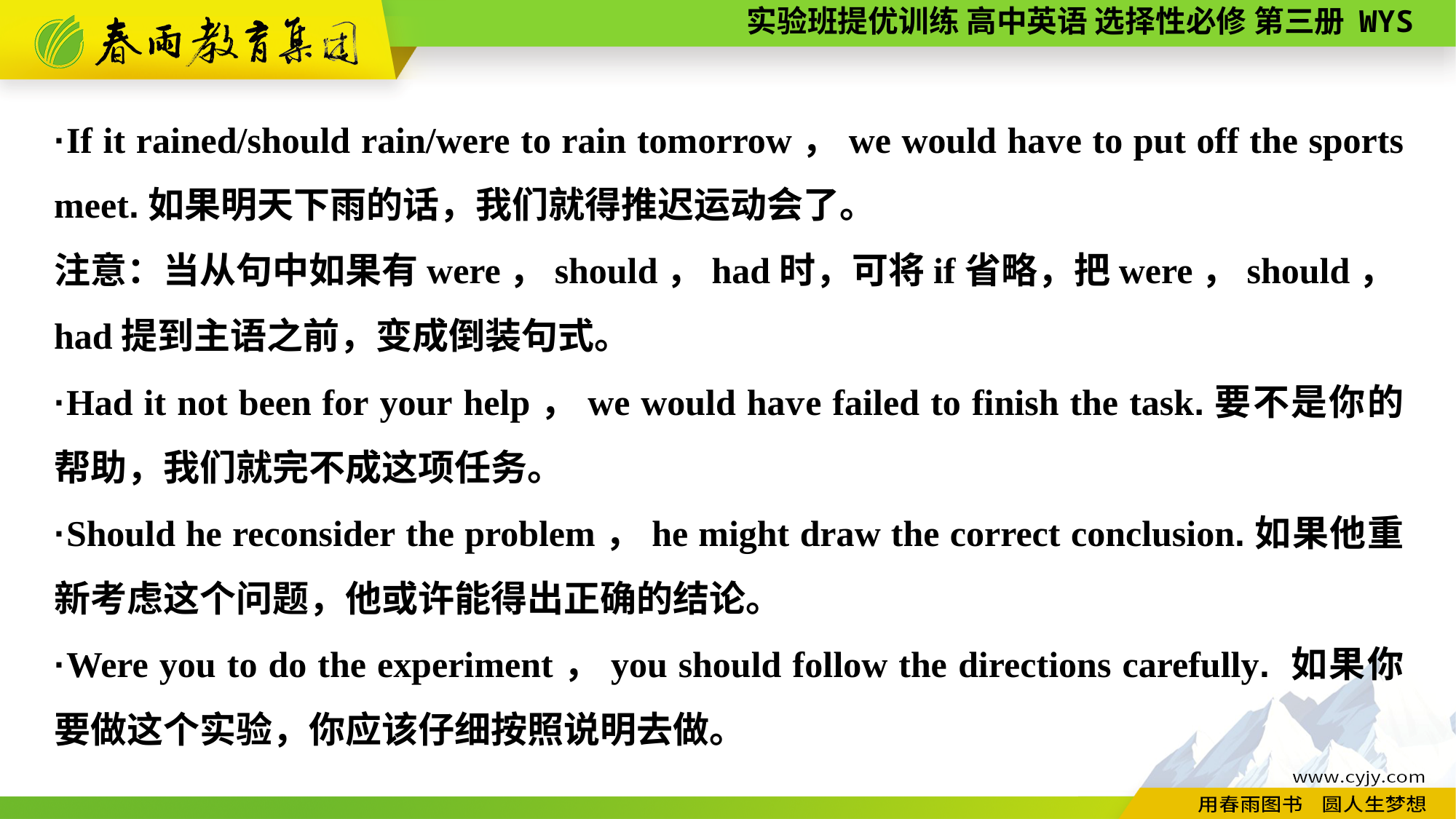

·If it rained/should rain/were to rain tomorrow，we would have to put off the sports meet.如果明天下雨的话，我们就得推迟运动会了。
注意：当从句中如果有were，should，had时，可将if省略，把were，should，had提到主语之前，变成倒装句式。
·Had it not been for your help，we would have failed to finish the task.要不是你的帮助，我们就完不成这项任务。
·Should he reconsider the problem，he might draw the correct conclusion.如果他重新考虑这个问题，他或许能得出正确的结论。
·Were you to do the experiment，you should follow the directions carefully. 如果你要做这个实验，你应该仔细按照说明去做。